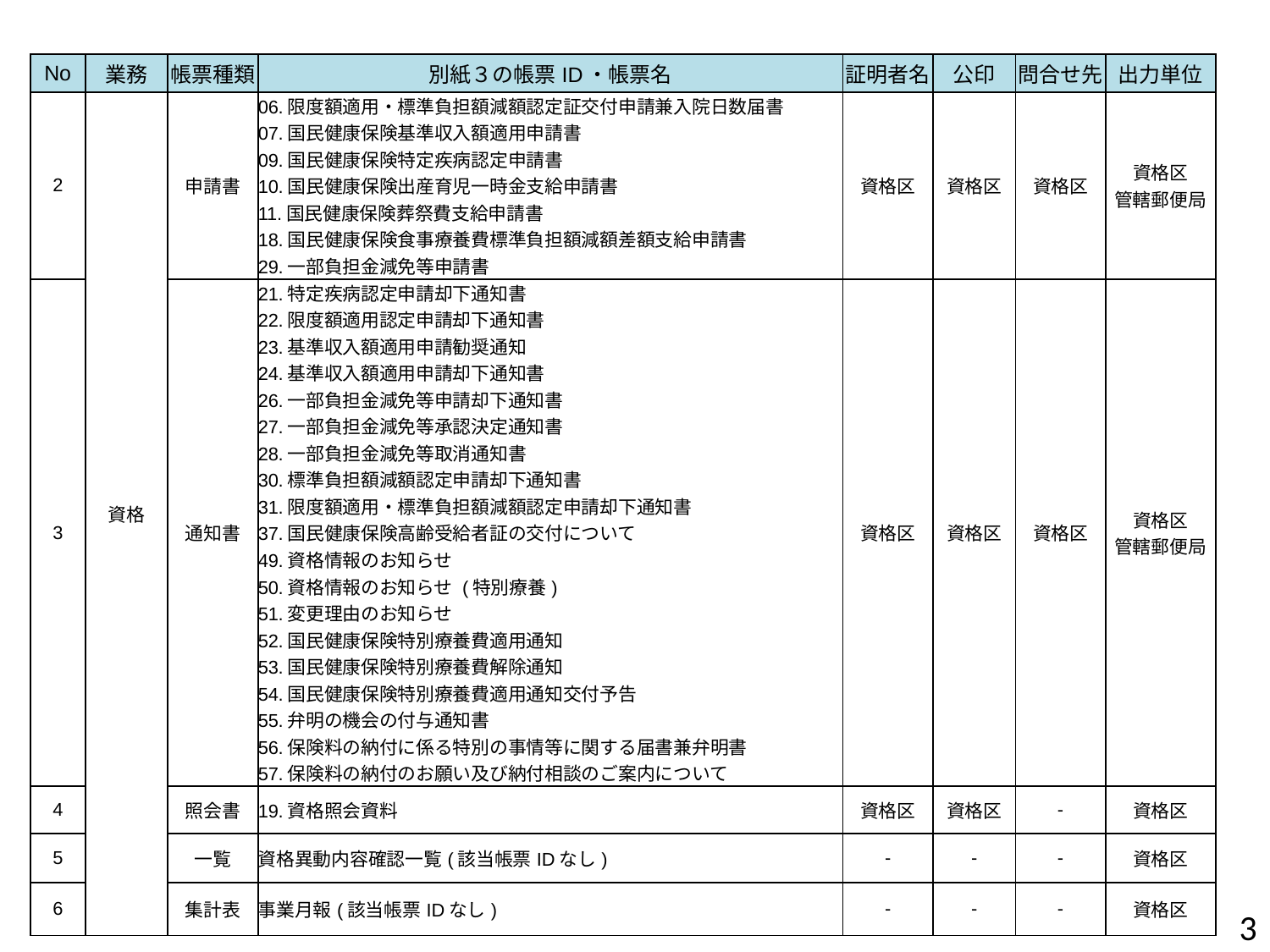

| No | 業務 | 帳票種類 | 別紙３の帳票ID・帳票名 | 証明者名 | 公印 | 問合せ先 | 出力単位 |
| --- | --- | --- | --- | --- | --- | --- | --- |
| 2 | 資格 | 申請書 | 06.限度額適用・標準負担額減額認定証交付申請兼入院日数届書 07.国民健康保険基準収入額適用申請書 09.国民健康保険特定疾病認定申請書 10.国民健康保険出産育児一時金支給申請書 11.国民健康保険葬祭費支給申請書 18.国民健康保険食事療養費標準負担額減額差額支給申請書 29.一部負担金減免等申請書 | 資格区 | 資格区 | 資格区 | 資格区 管轄郵便局 |
| 3 |  | 通知書 | 21.特定疾病認定申請却下通知書 22.限度額適用認定申請却下通知書 23.基準収入額適用申請勧奨通知 24.基準収入額適用申請却下通知書 26.一部負担金減免等申請却下通知書 27.一部負担金減免等承認決定通知書 28.一部負担金減免等取消通知書 30.標準負担額減額認定申請却下通知書 31.限度額適用・標準負担額減額認定申請却下通知書 37.国民健康保険高齢受給者証の交付について 49.資格情報のお知らせ 50.資格情報のお知らせ (特別療養) 51.変更理由のお知らせ 52.国民健康保険特別療養費適用通知 53.国民健康保険特別療養費解除通知 54.国民健康保険特別療養費適用通知交付予告 55.弁明の機会の付与通知書 56.保険料の納付に係る特別の事情等に関する届書兼弁明書 57.保険料の納付のお願い及び納付相談のご案内について | 資格区 | 資格区 | 資格区 | 資格区 管轄郵便局 |
| 4 |  | 照会書 | 19.資格照会資料 | 資格区 | 資格区 | - | 資格区 |
| 5 |  | 一覧 | 資格異動内容確認一覧(該当帳票IDなし) | - | - | - | 資格区 |
| 6 |  | 集計表 | 事業月報(該当帳票IDなし) | - | - | - | 資格区 |
3